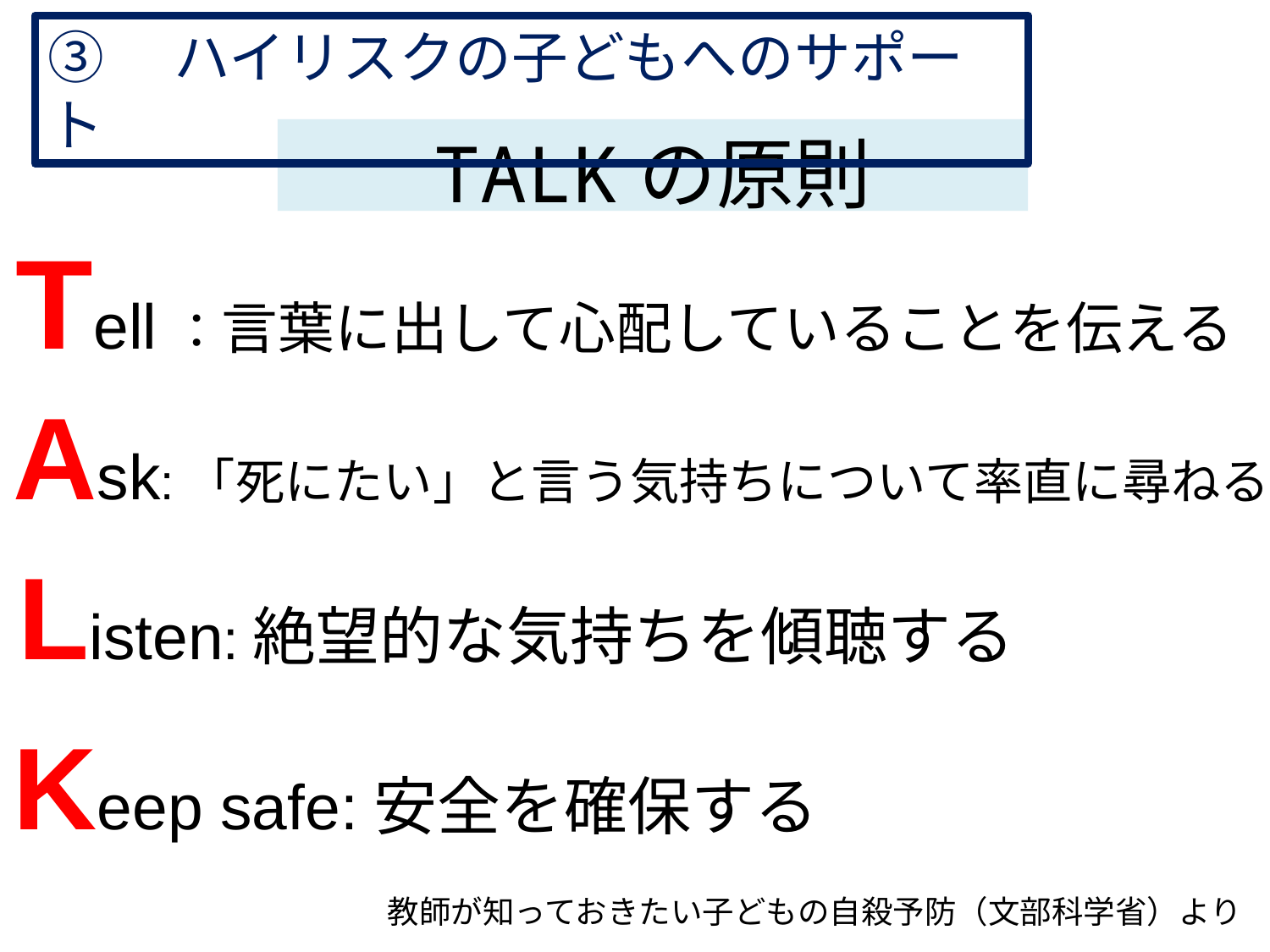

③　ハイリスクの子どもへのサポート
TALKの原則
Tell：言葉に出して心配していることを伝える
Ask:「死にたい」と言う気持ちについて率直に尋ねる
Listen:絶望的な気持ちを傾聴する
Keep safe:安全を確保する

教師が知っておきたい子どもの自殺予防（文部科学省）より